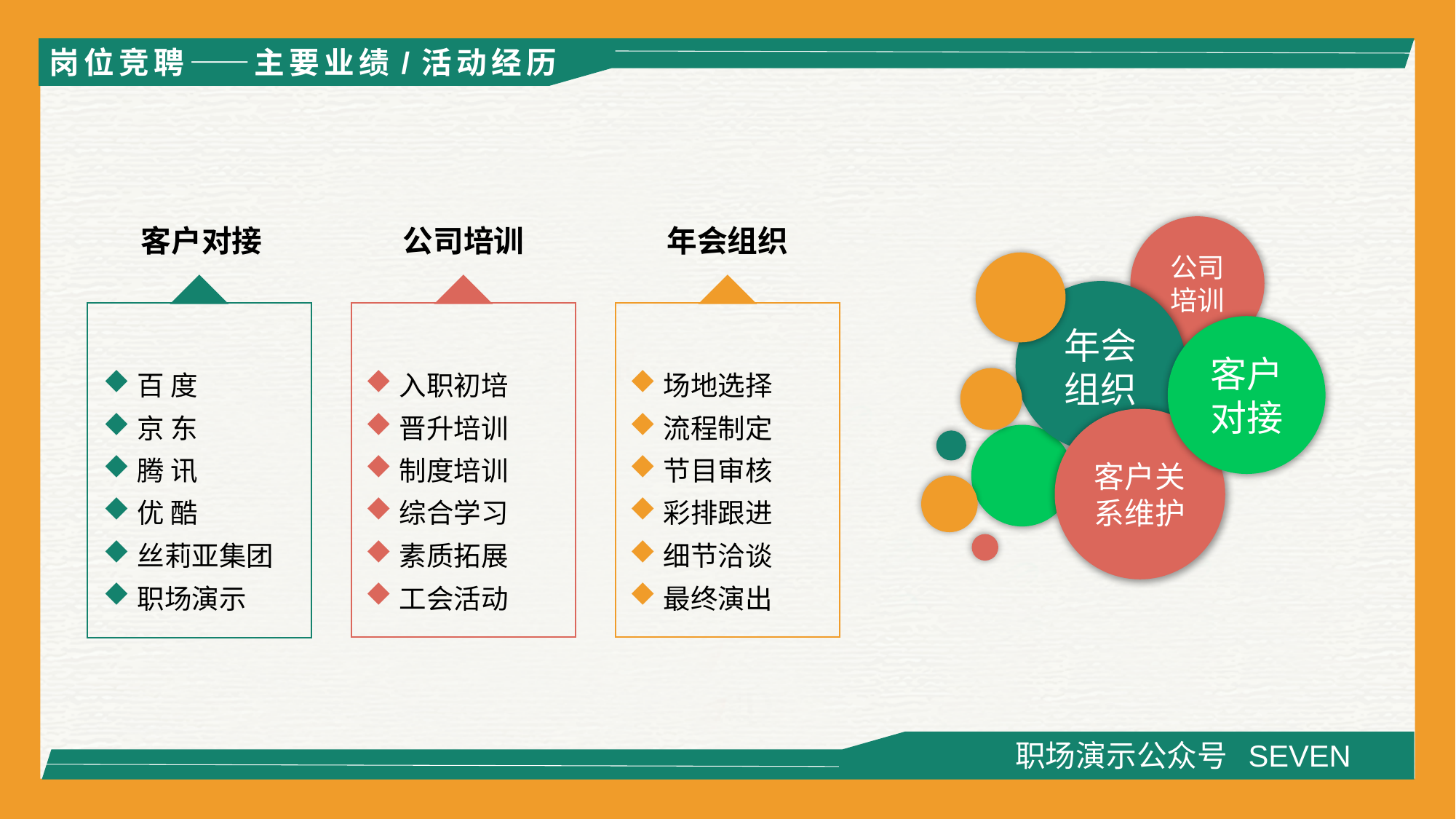

岗位竞聘——主要业绩/活动经历

客户对接
公司培训
年会组织
公司培训

年会组织

客户
对接
百 度
京 东
腾 讯
优 酷
丝莉亚集团
职场演示
入职初培
晋升培训
制度培训
综合学习
素质拓展
工会活动
场地选择
流程制定
节目审核
彩排跟进
细节洽谈
最终演出

客户关系维护

职场演示公众号  SEVEN